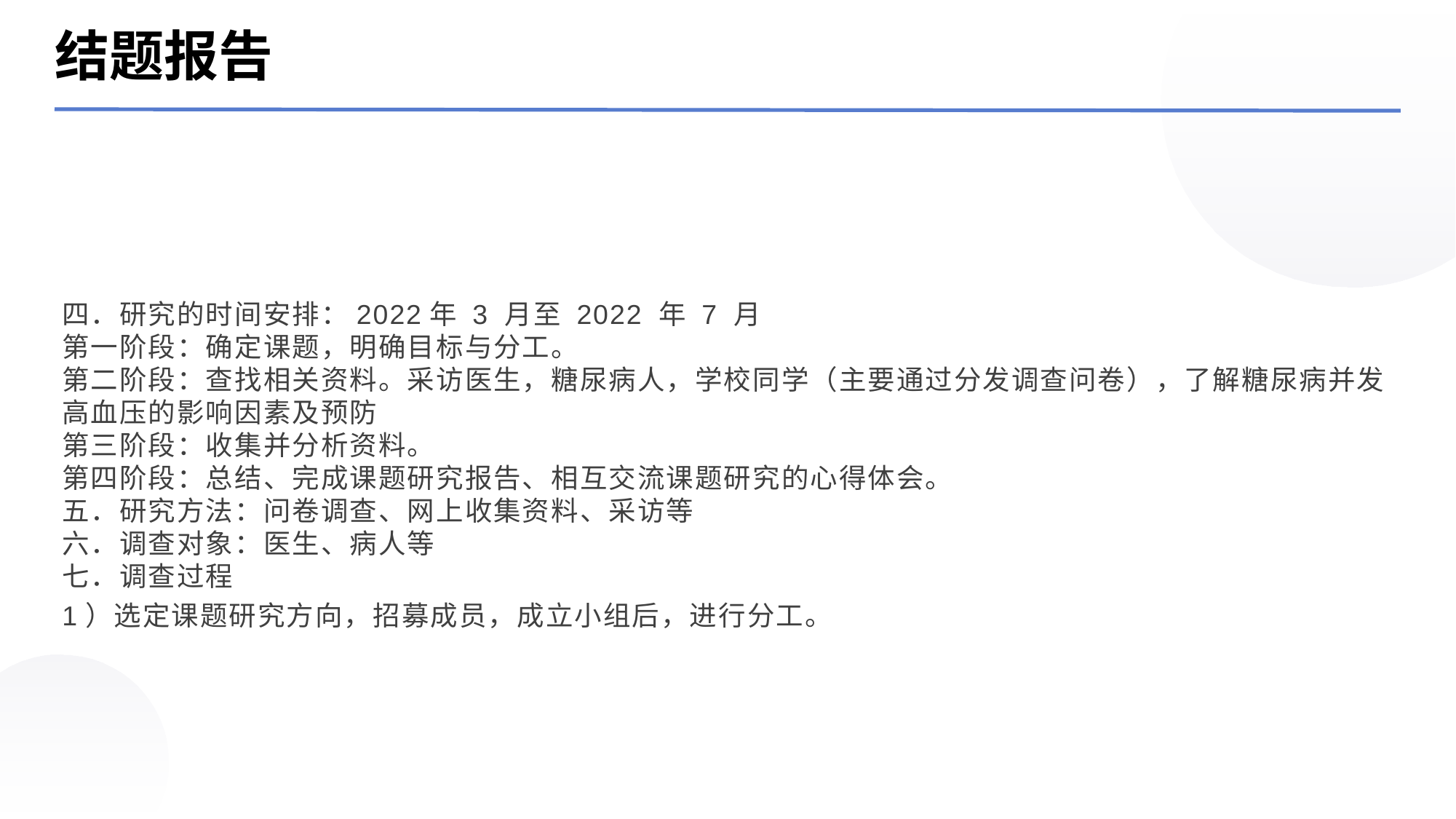

结题报告
四．研究的时间安排：2022年 3 月至 2022 年 7 月
第一阶段：确定课题，明确目标与分工。
第二阶段：查找相关资料。采访医生，糖尿病人，学校同学（主要通过分发调查问卷），了解糖尿病并发高血压的影响因素及预防
第三阶段：收集并分析资料。
第四阶段：总结、完成课题研究报告、相互交流课题研究的心得体会。
五．研究方法：问卷调查、网上收集资料、采访等
六．调查对象：医生、病人等
七．调查过程
1）选定课题研究方向，招募成员，成立小组后，进行分工。